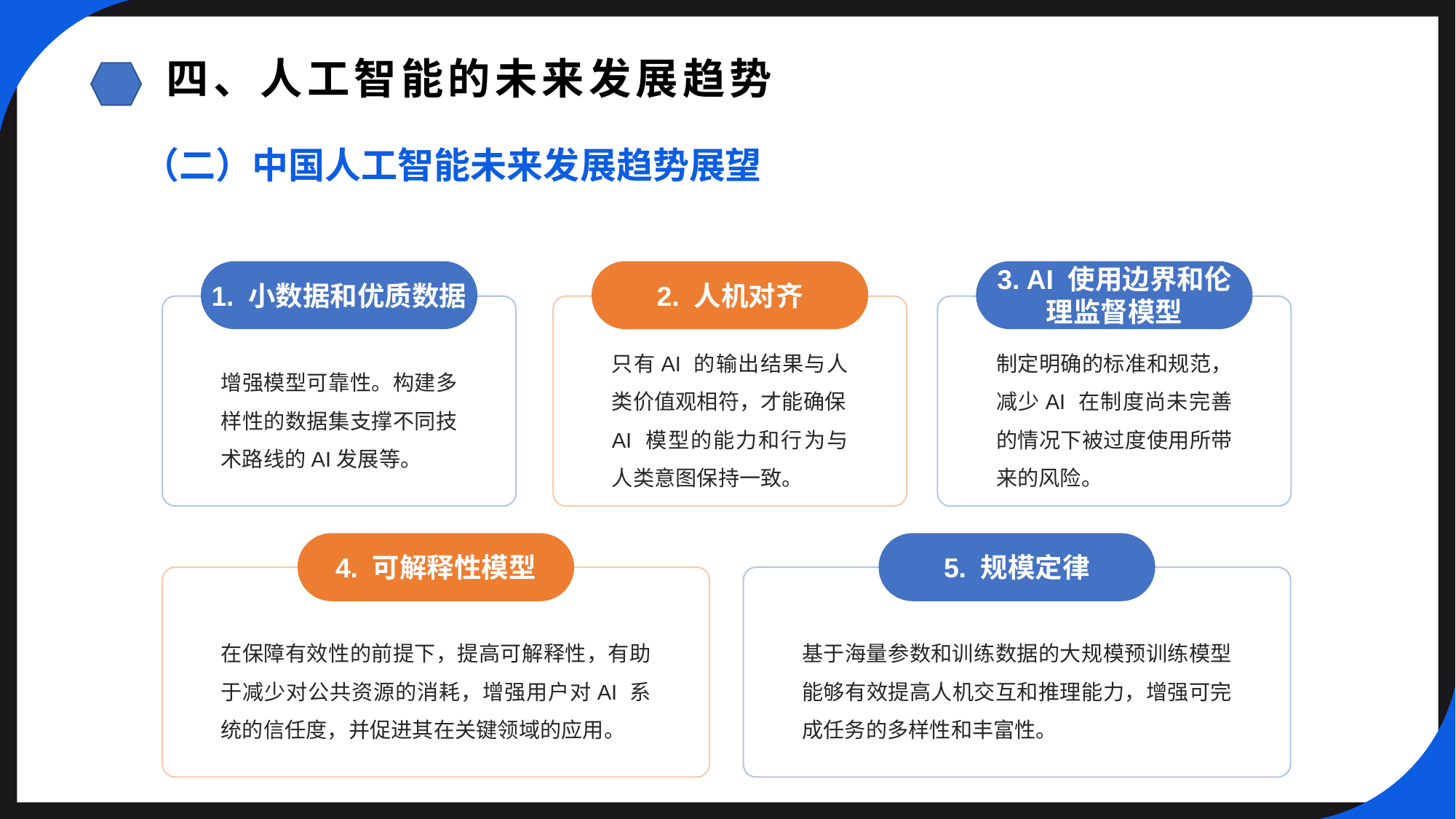

四、人工智能的未来发展趋势
（二）中国人工智能未来发展趋势展望
1. 小数据和优质数据
2. 人机对齐
3. AI 使用边界和伦理监督模型
增强模型可靠性。构建多样性的数据集支撑不同技术路线的AI发展等。
只有AI 的输出结果与人类价值观相符，才能确保AI 模型的能力和行为与人类意图保持一致。
制定明确的标准和规范，减少AI 在制度尚未完善的情况下被过度使用所带来的风险。
4. 可解释性模型
5. 规模定律
在保障有效性的前提下，提高可解释性，有助于减少对公共资源的消耗，增强用户对AI 系统的信任度，并促进其在关键领域的应用。
基于海量参数和训练数据的大规模预训练模型能够有效提高人机交互和推理能力，增强可完成任务的多样性和丰富性。